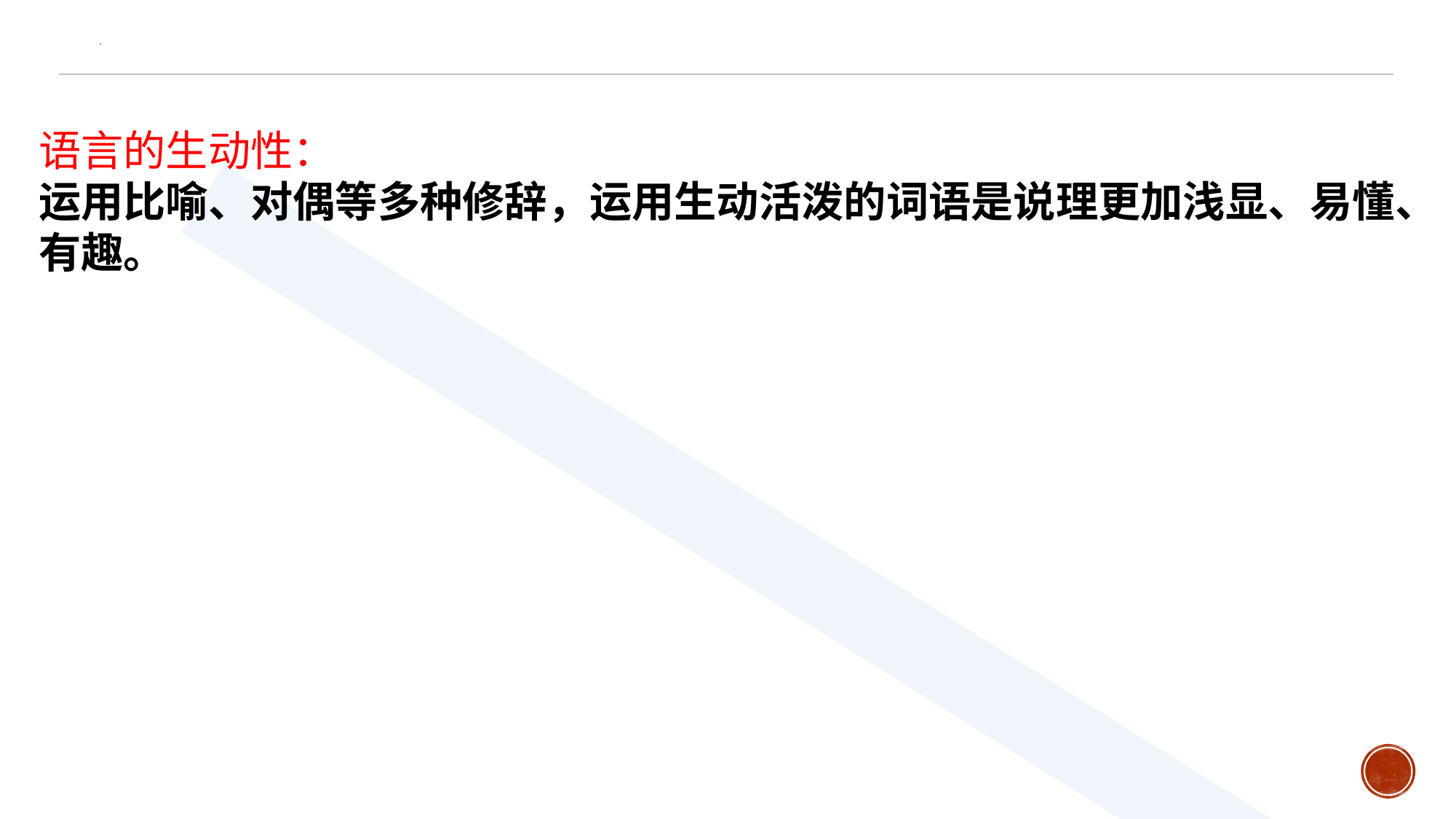

语言的生动性：
运用比喻、对偶等多种修辞，运用生动活泼的词语是说理更加浅显、易懂、有趣。